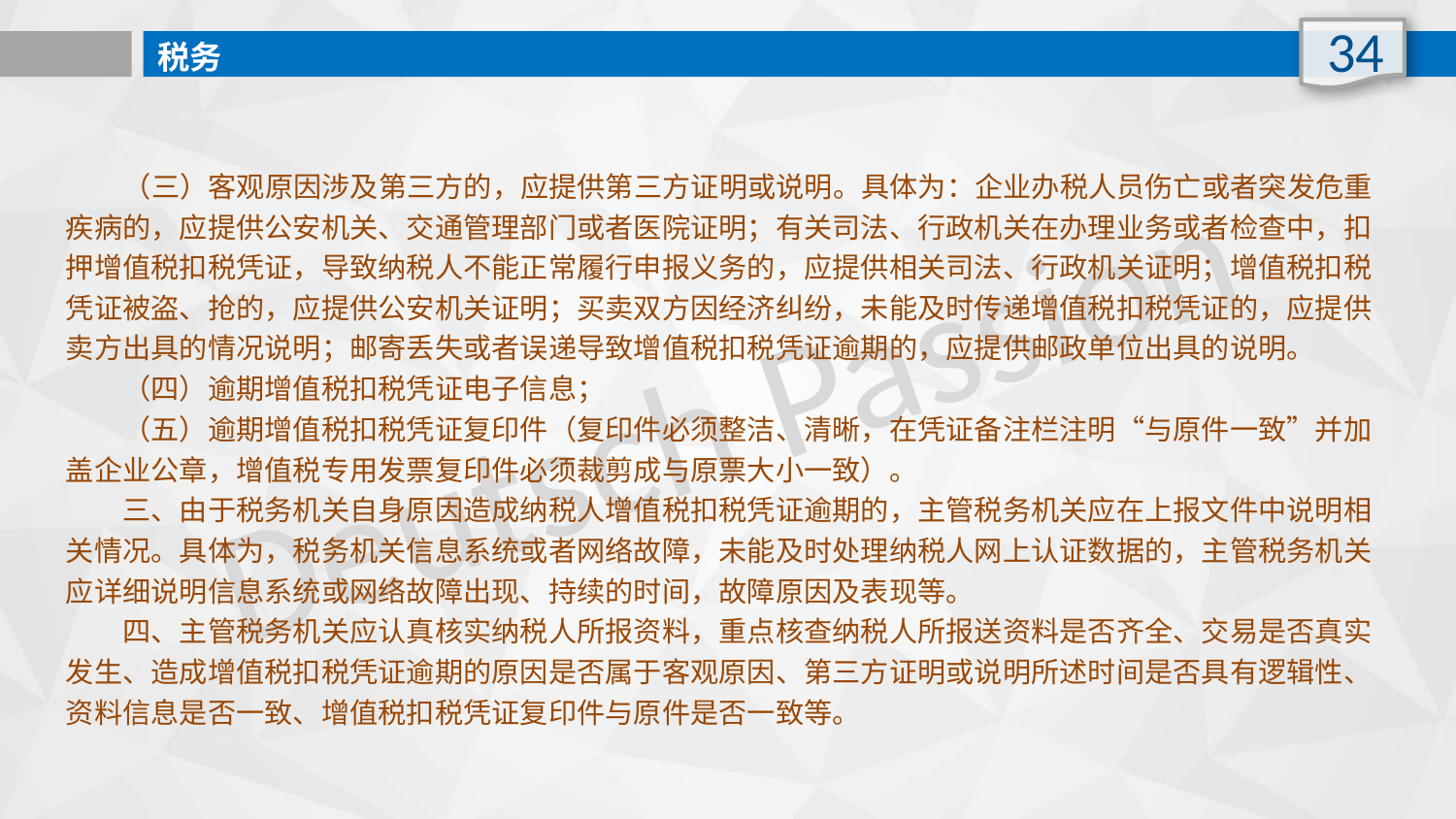

34

税务

        （三）客观原因涉及第三方的，应提供第三方证明或说明。具体为：企业办税人员伤亡或者突发危重疾病的，应提供公安机关、交通管理部门或者医院证明；有关司法、行政机关在办理业务或者检查中，扣押增值税扣税凭证，导致纳税人不能正常履行申报义务的，应提供相关司法、行政机关证明；增值税扣税凭证被盗、抢的，应提供公安机关证明；买卖双方因经济纠纷，未能及时传递增值税扣税凭证的，应提供卖方出具的情况说明；邮寄丢失或者误递导致增值税扣税凭证逾期的，应提供邮政单位出具的说明。
　　（四）逾期增值税扣税凭证电子信息；
　　（五）逾期增值税扣税凭证复印件（复印件必须整洁、清晰，在凭证备注栏注明“与原件一致”并加盖企业公章，增值税专用发票复印件必须裁剪成与原票大小一致）。
　　三、由于税务机关自身原因造成纳税人增值税扣税凭证逾期的，主管税务机关应在上报文件中说明相关情况。具体为，税务机关信息系统或者网络故障，未能及时处理纳税人网上认证数据的，主管税务机关应详细说明信息系统或网络故障出现、持续的时间，故障原因及表现等。
　　四、主管税务机关应认真核实纳税人所报资料，重点核查纳税人所报送资料是否齐全、交易是否真实发生、造成增值税扣税凭证逾期的原因是否属于客观原因、第三方证明或说明所述时间是否具有逻辑性、资料信息是否一致、增值税扣税凭证复印件与原件是否一致等。
Deutsch Passion